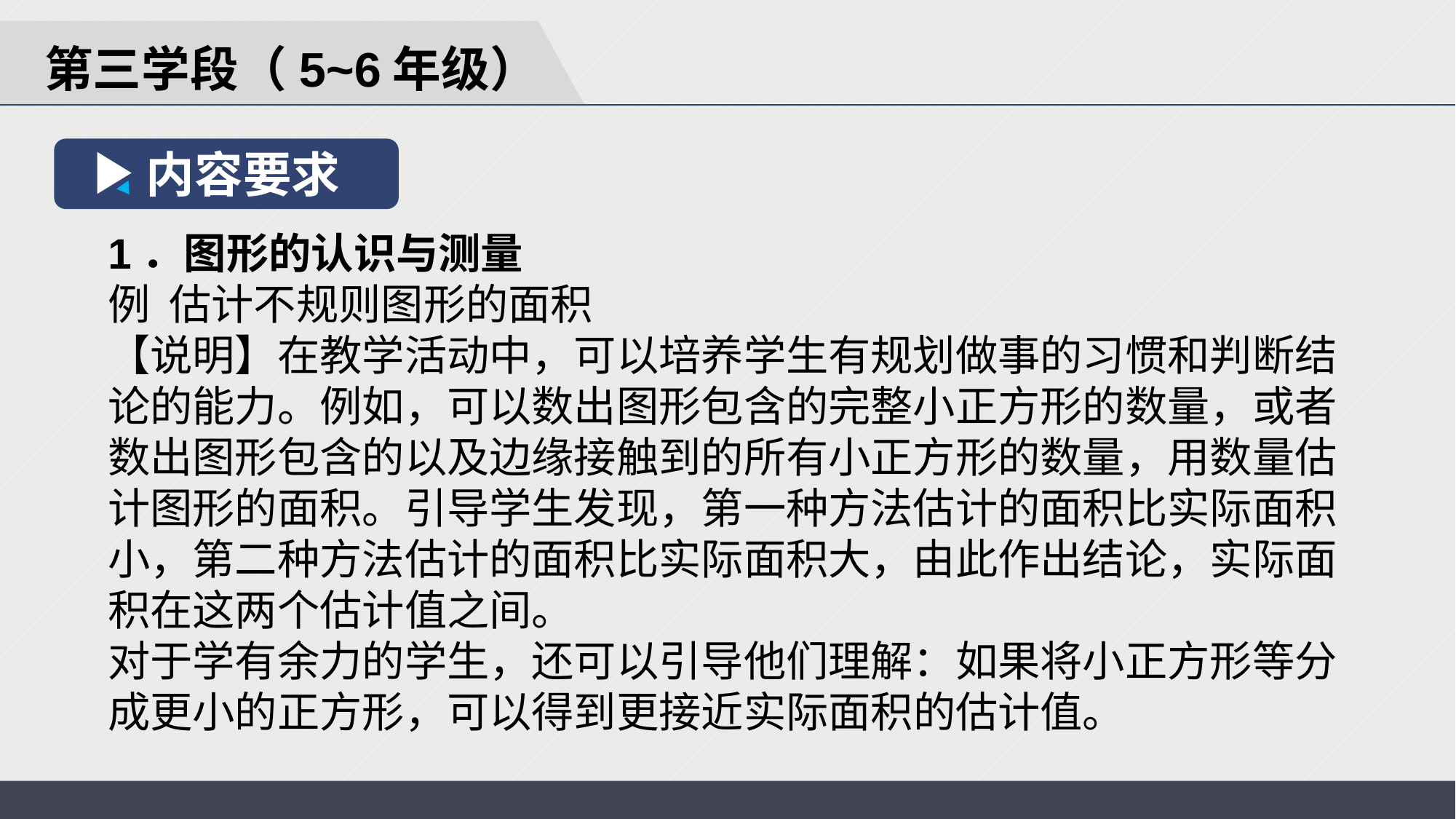

第三学段（5~6年级）
内容要求

1．图形的认识与测量
例  估计不规则图形的面积
【说明】在教学活动中，可以培养学生有规划做事的习惯和判断结论的能力。例如，可以数出图形包含的完整小正方形的数量，或者数出图形包含的以及边缘接触到的所有小正方形的数量，用数量估计图形的面积。引导学生发现，第一种方法估计的面积比实际面积小，第二种方法估计的面积比实际面积大，由此作出结论，实际面积在这两个估计值之间。
对于学有余力的学生，还可以引导他们理解：如果将小正方形等分成更小的正方形，可以得到更接近实际面积的估计值。